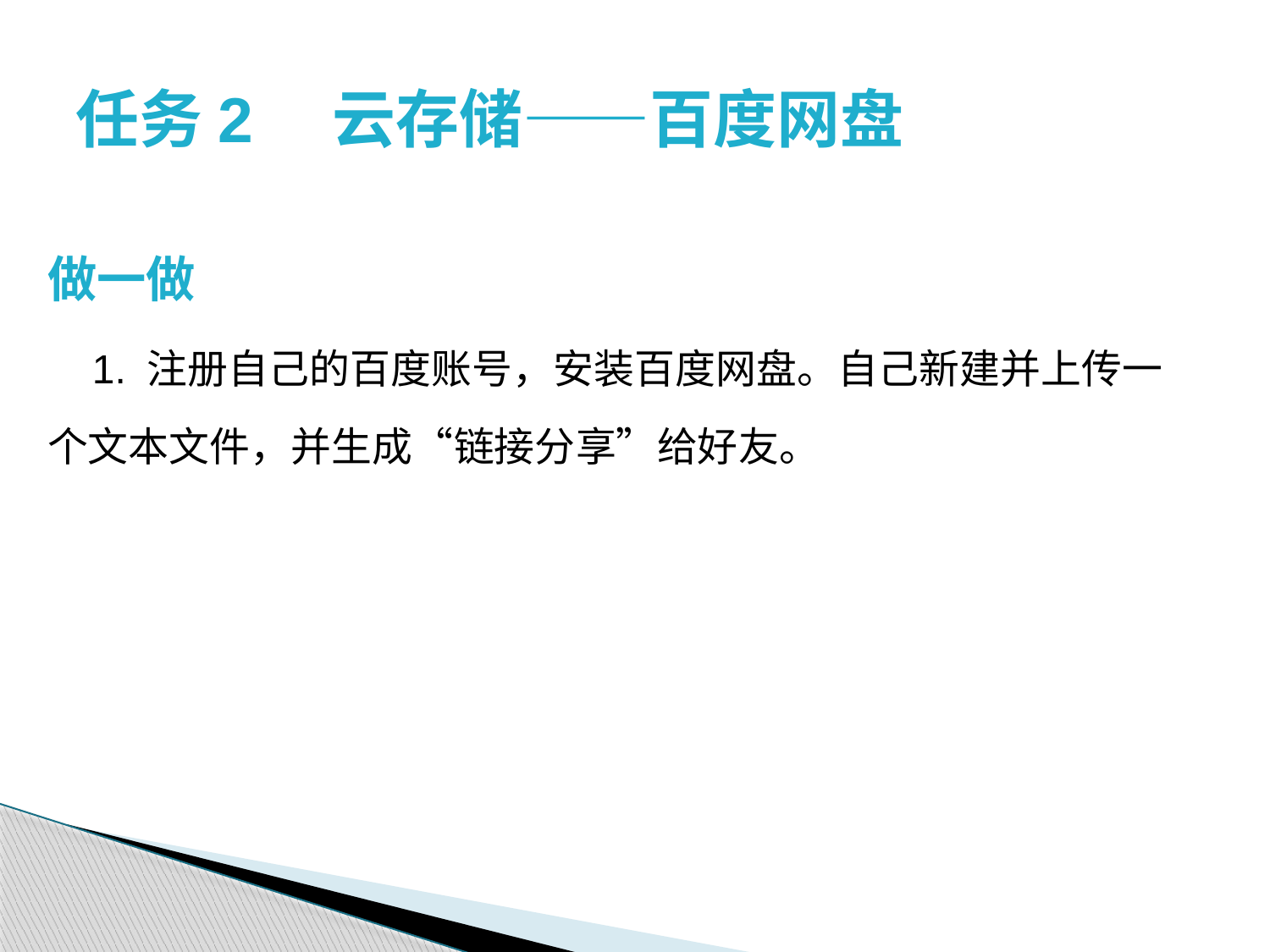

# 任务2　云存储——百度网盘
做一做
    1. 注册自己的百度账号，安装百度网盘。自己新建并上传一个文本文件，并生成“链接分享”给好友。